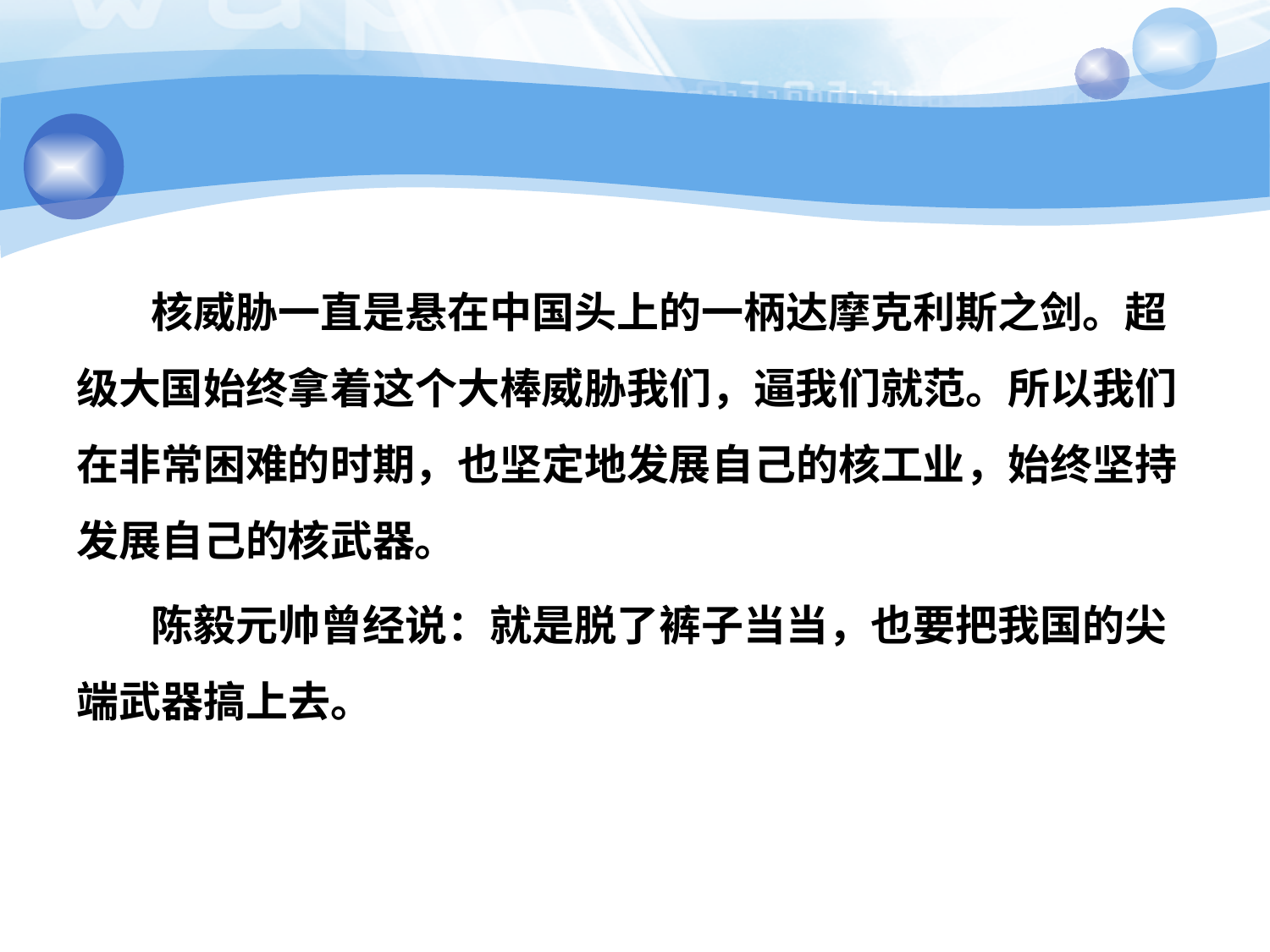

#
核威胁一直是悬在中国头上的一柄达摩克利斯之剑。超级大国始终拿着这个大棒威胁我们，逼我们就范。所以我们在非常困难的时期，也坚定地发展自己的核工业，始终坚持发展自己的核武器。
陈毅元帅曾经说：就是脱了裤子当当，也要把我国的尖端武器搞上去。